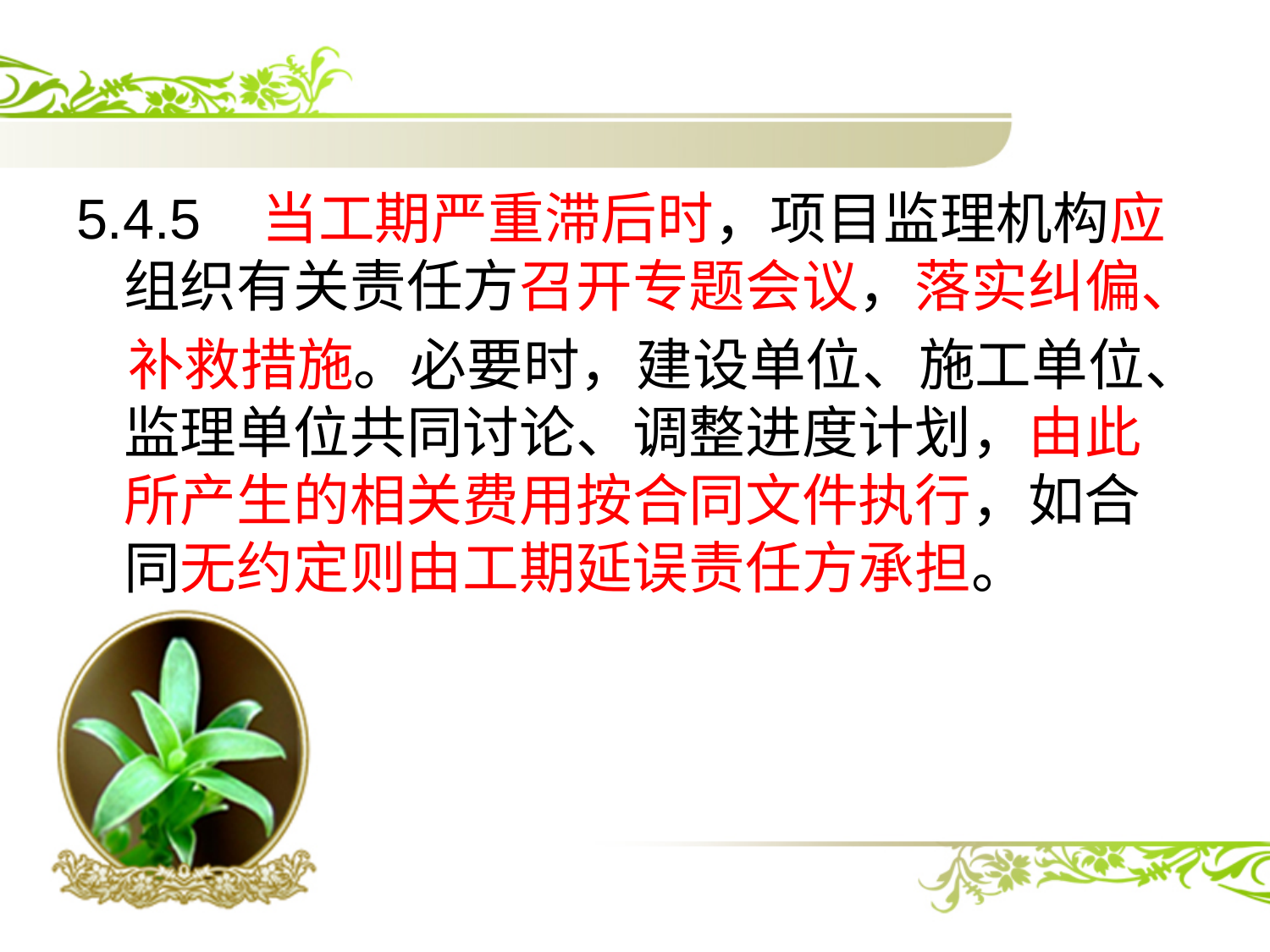

5.4.5   当工期严重滞后时，项目监理机构应组织有关责任方召开专题会议，落实纠偏、
   补救措施。必要时，建设单位、施工单位、监理单位共同讨论、调整进度计划，由此所产生的相关费用按合同文件执行，如合同无约定则由工期延误责任方承担。